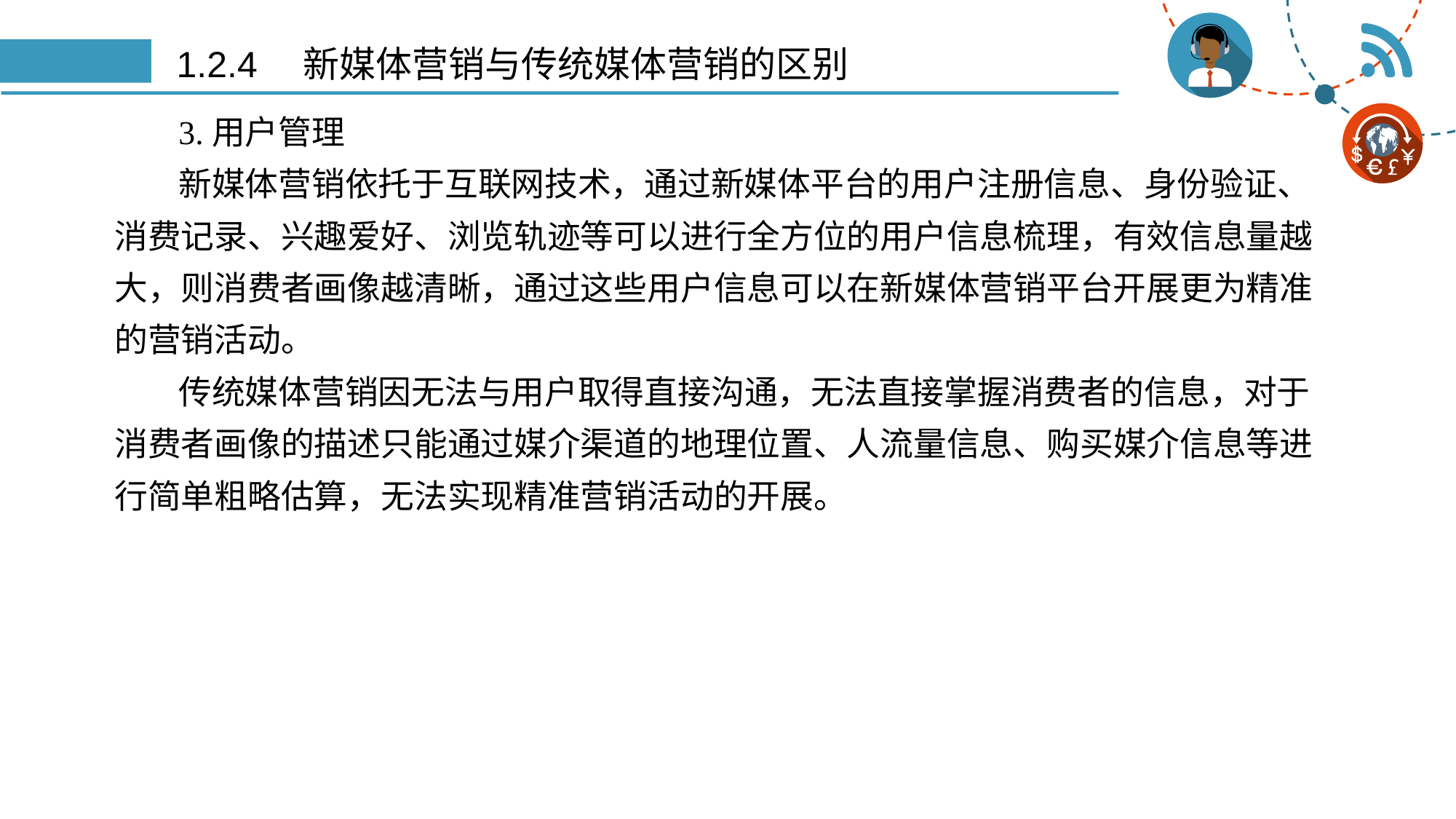

# 1.2.4　新媒体营销与传统媒体营销的区别
3.用户管理
新媒体营销依托于互联网技术，通过新媒体平台的用户注册信息、身份验证、消费记录、兴趣爱好、浏览轨迹等可以进行全方位的用户信息梳理，有效信息量越大，则消费者画像越清晰，通过这些用户信息可以在新媒体营销平台开展更为精准的营销活动。
传统媒体营销因无法与用户取得直接沟通，无法直接掌握消费者的信息，对于消费者画像的描述只能通过媒介渠道的地理位置、人流量信息、购买媒介信息等进行简单粗略估算，无法实现精准营销活动的开展。